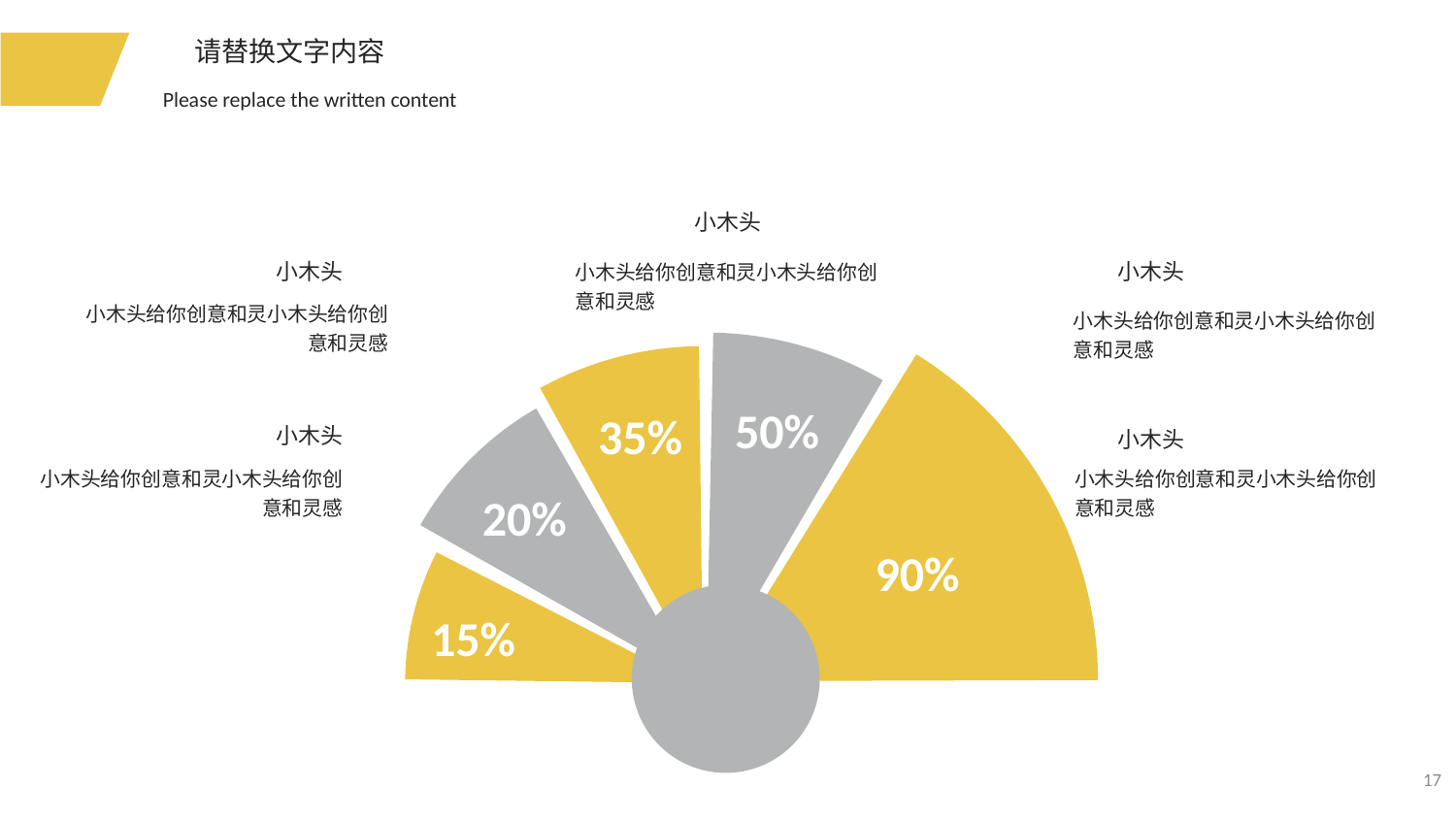

请替换文字内容

Please replace the written content
小木头
小木头给你创意和灵小木头给你创意和灵感
小木头
小木头给你创意和灵小木头给你创意和灵感
小木头
小木头给你创意和灵小木头给你创意和灵感

50%
小木头
小木头给你创意和灵小木头给你创意和灵感
小木头
小木头给你创意和灵小木头给你创意和灵感
35%
20%
90%

15%
17